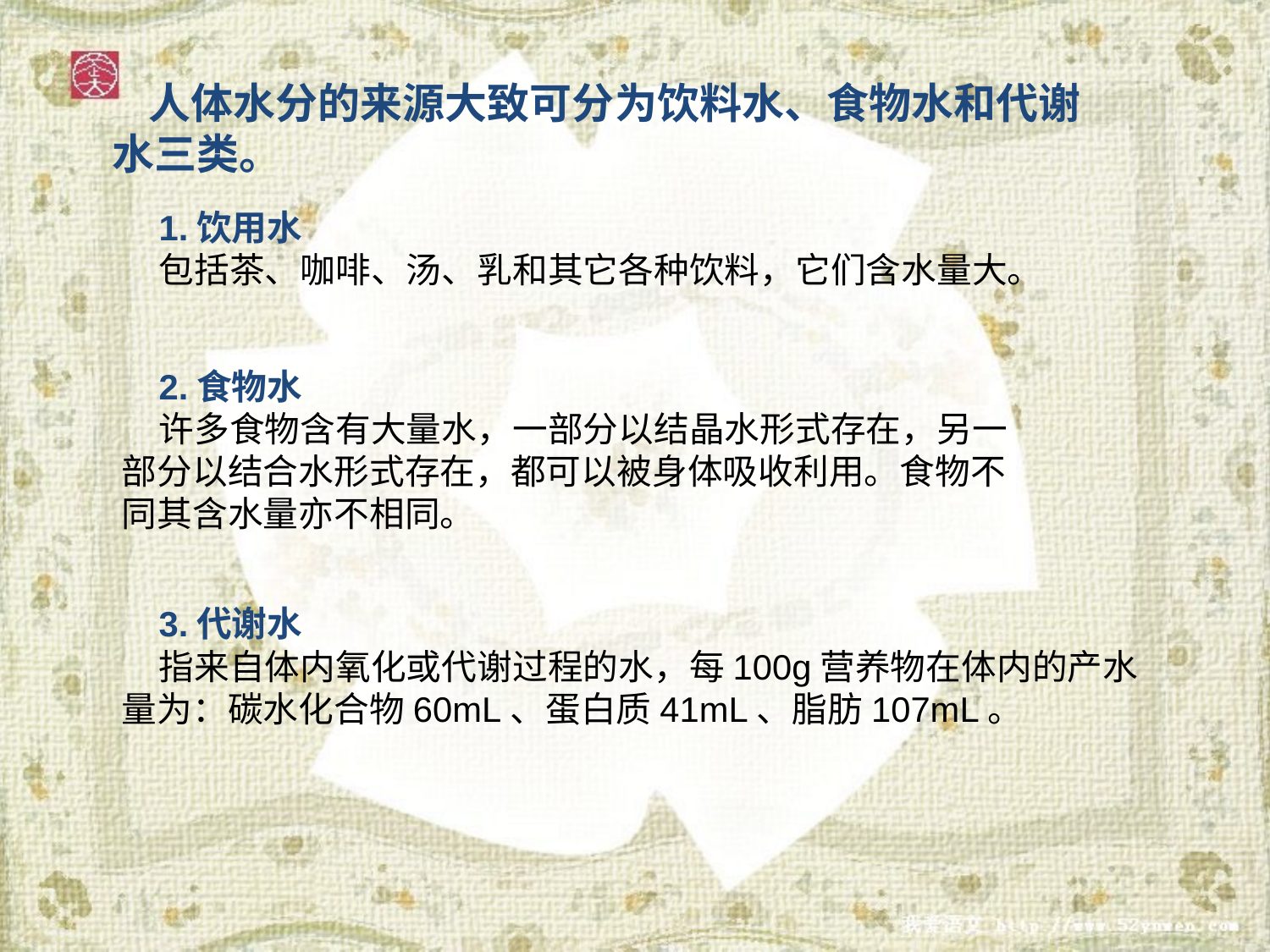

人体水分的来源大致可分为饮料水、食物水和代谢水三类。
1.饮用水
包括茶、咖啡、汤、乳和其它各种饮料，它们含水量大。
2.食物水
许多食物含有大量水，一部分以结晶水形式存在，另一部分以结合水形式存在，都可以被身体吸收利用。食物不同其含水量亦不相同。
3.代谢水
指来自体内氧化或代谢过程的水，每100g营养物在体内的产水量为：碳水化合物60mL、蛋白质41mL、脂肪107mL。